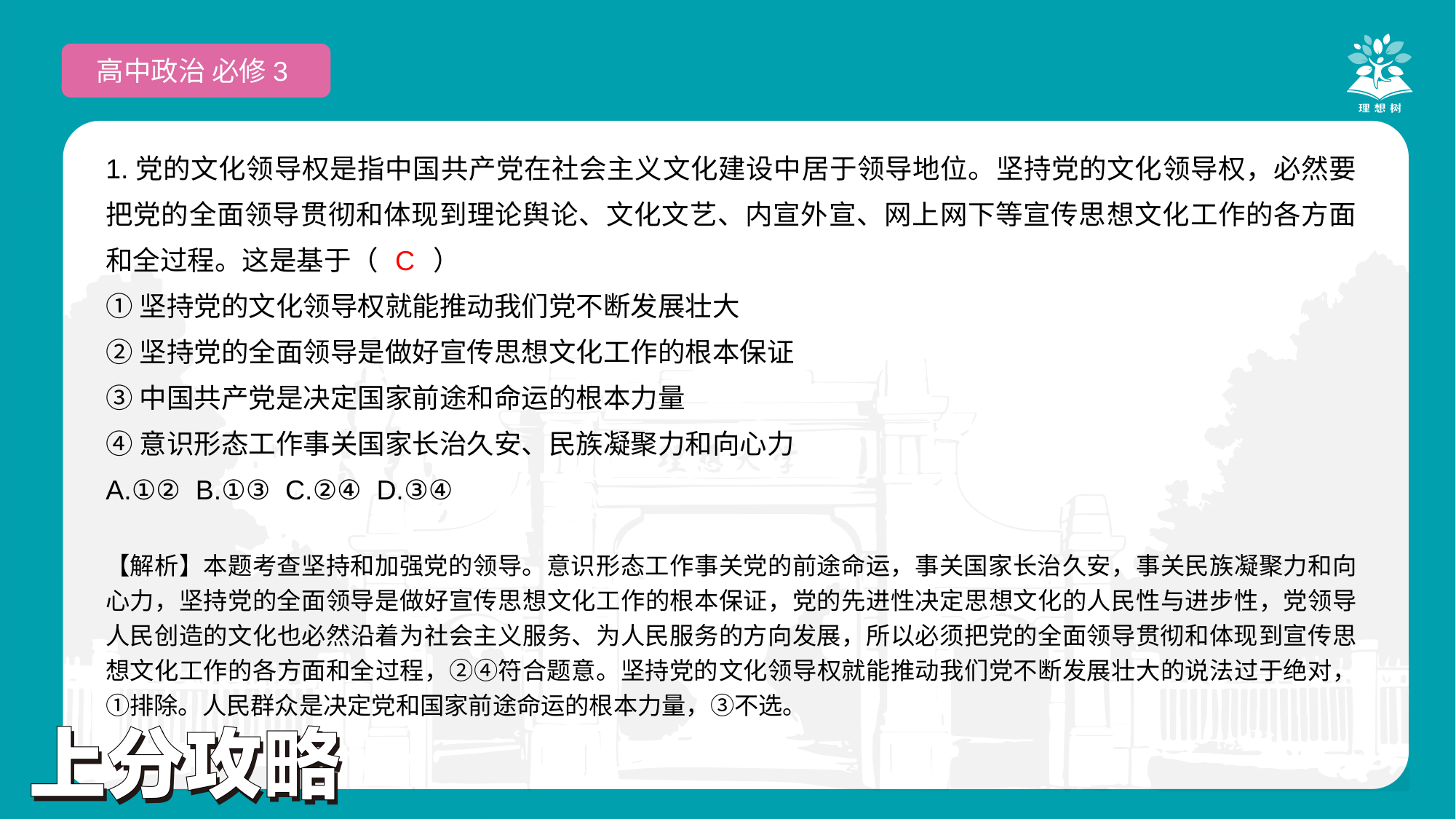

高中政治 必修3
1.党的文化领导权是指中国共产党在社会主义文化建设中居于领导地位。坚持党的文化领导权，必然要把党的全面领导贯彻和体现到理论舆论、文化文艺、内宣外宣、网上网下等宣传思想文化工作的各方面和全过程。这是基于（　　）
①坚持党的文化领导权就能推动我们党不断发展壮大
②坚持党的全面领导是做好宣传思想文化工作的根本保证
③中国共产党是决定国家前途和命运的根本力量
④意识形态工作事关国家长治久安、民族凝聚力和向心力
A.①②  B.①③  C.②④  D.③④
 C
【解析】本题考查坚持和加强党的领导。意识形态工作事关党的前途命运，事关国家长治久安，事关民族凝聚力和向心力，坚持党的全面领导是做好宣传思想文化工作的根本保证，党的先进性决定思想文化的人民性与进步性，党领导人民创造的文化也必然沿着为社会主义服务、为人民服务的方向发展，所以必须把党的全面领导贯彻和体现到宣传思想文化工作的各方面和全过程，②④符合题意。坚持党的文化领导权就能推动我们党不断发展壮大的说法过于绝对，①排除。人民群众是决定党和国家前途命运的根本力量，③不选。